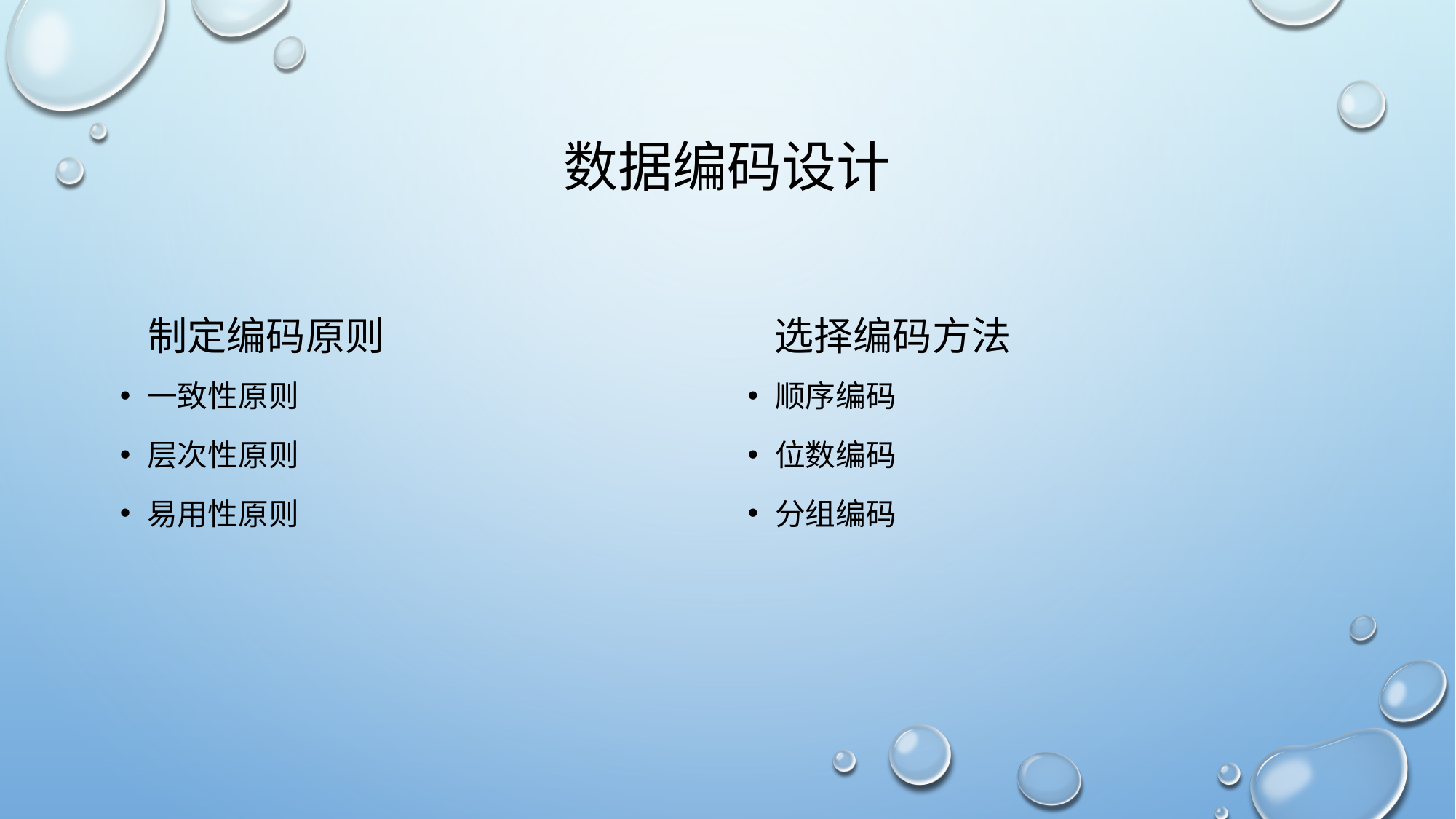

# 数据编码设计
制定编码原则
选择编码方法
一致性原则
层次性原则
易用性原则
顺序编码
位数编码
分组编码